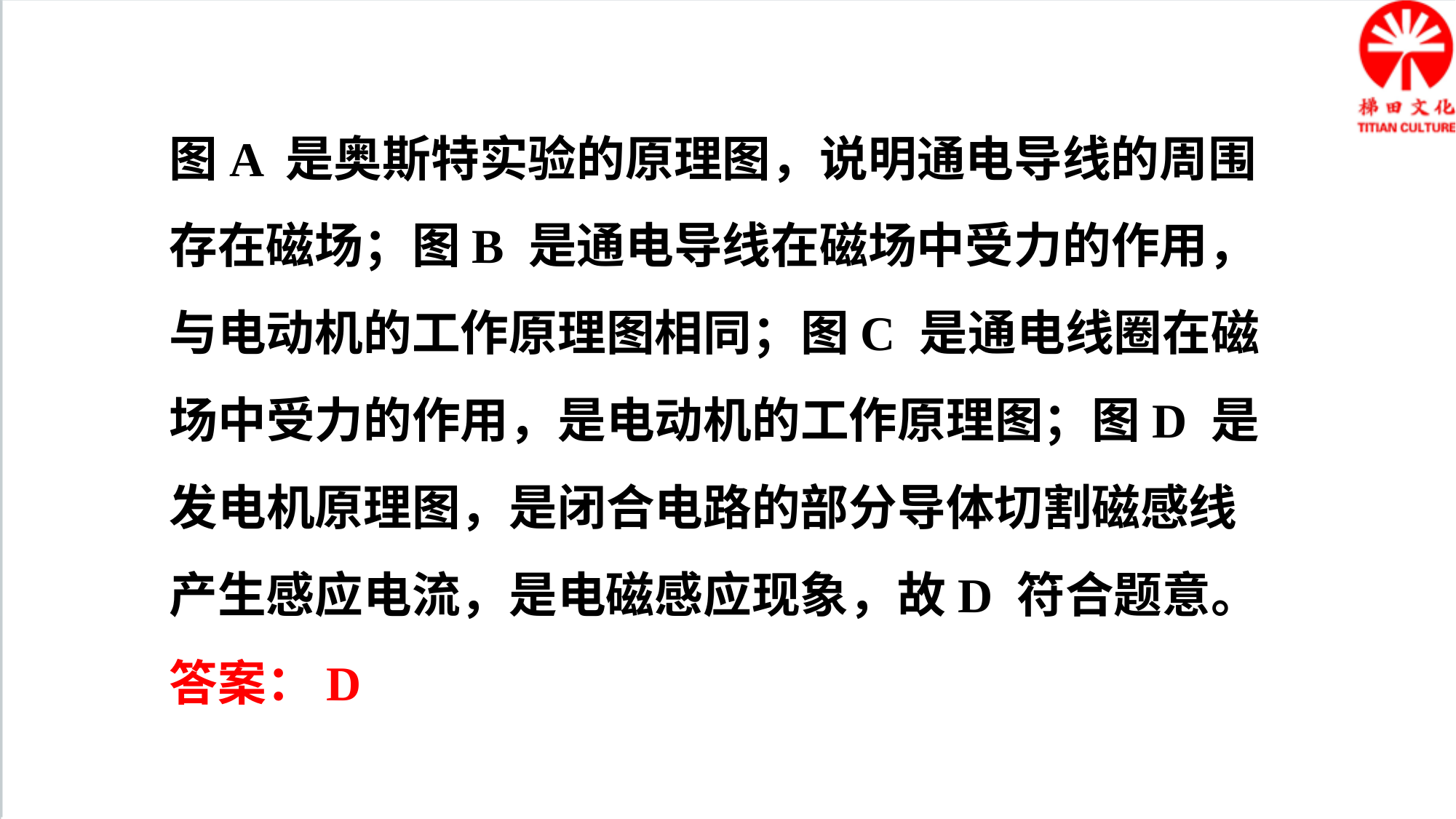

图A 是奥斯特实验的原理图，说明通电导线的周围存在磁场；图B 是通电导线在磁场中受力的作用，与电动机的工作原理图相同；图C 是通电线圈在磁场中受力的作用，是电动机的工作原理图；图D 是发电机原理图，是闭合电路的部分导体切割磁感线产生感应电流，是电磁感应现象，故D 符合题意。
答案：D